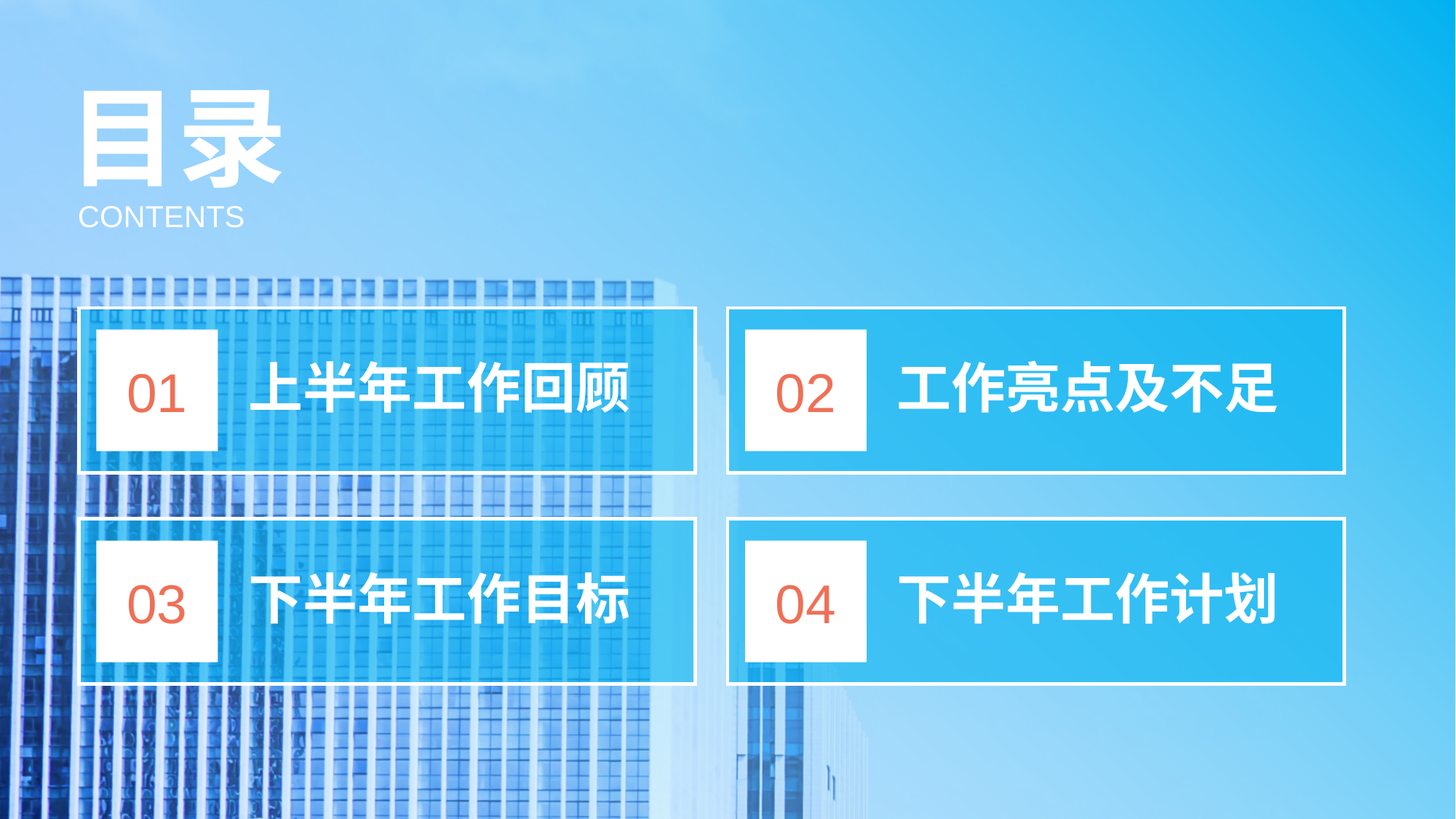

目录
CONTENTS

01
02
上半年工作回顾
工作亮点及不足

03
04
下半年工作目标
下半年工作计划